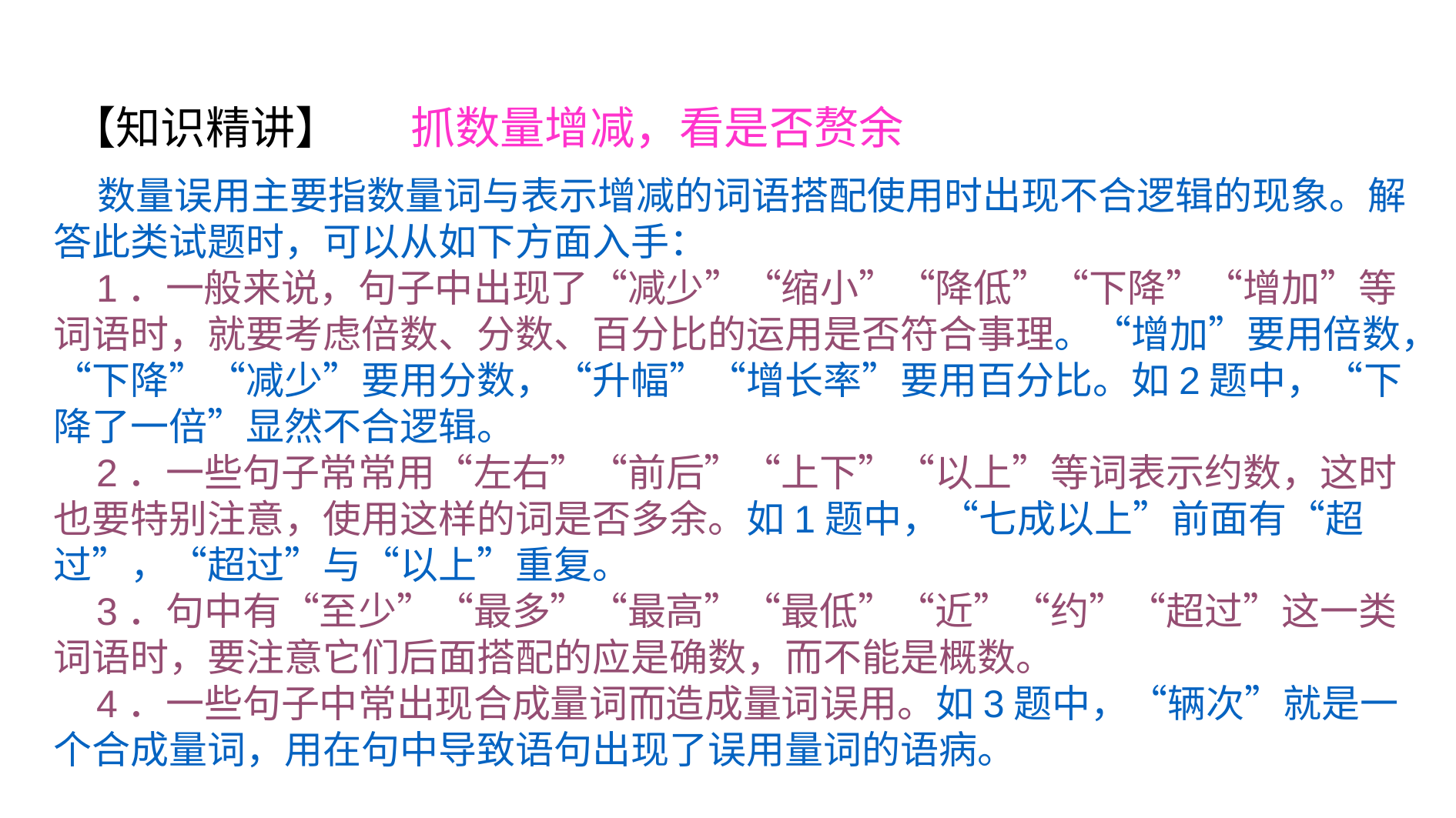

【知识精讲】       抓数量增减，看是否赘余
    数量误用主要指数量词与表示增减的词语搭配使用时出现不合逻辑的现象。解答此类试题时，可以从如下方面入手：
    1．一般来说，句子中出现了“减少”“缩小”“降低”“下降”“增加”等词语时，就要考虑倍数、分数、百分比的运用是否符合事理。“增加”要用倍数，“下降”“减少”要用分数，“升幅”“增长率”要用百分比。如2题中，“下降了一倍”显然不合逻辑。
    2．一些句子常常用“左右”“前后”“上下”“以上”等词表示约数，这时也要特别注意，使用这样的词是否多余。如1题中，“七成以上”前面有“超过”，“超过”与“以上”重复。
    3．句中有“至少”“最多”“最高”“最低”“近”“约”“超过”这一类词语时，要注意它们后面搭配的应是确数，而不能是概数。
    4．一些句子中常出现合成量词而造成量词误用。如3题中，“辆次”就是一个合成量词，用在句中导致语句出现了误用量词的语病。